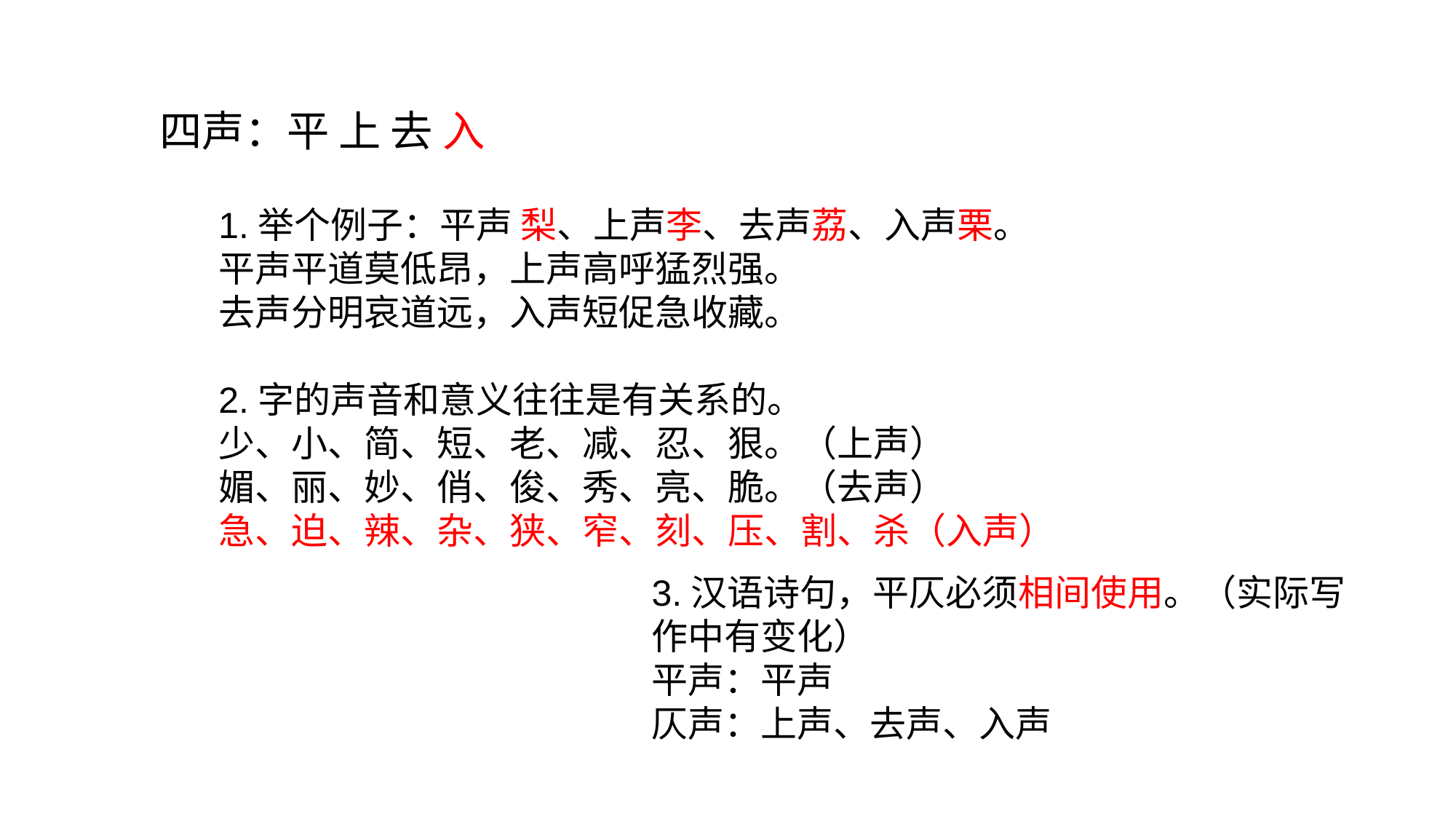

#
四声：平 上 去 入
1.举个例子：平声 梨、上声李、去声荔、入声栗。
平声平道莫低昂，上声高呼猛烈强。
去声分明哀道远，入声短促急收藏。

2.字的声音和意义往往是有关系的。
少、小、简、短、老、减、忍、狠。（上声）
媚、丽、妙、俏、俊、秀、亮、脆。（去声）
急、迫、辣、杂、狭、窄、刻、压、割、杀（入声）
3.汉语诗句，平仄必须相间使用。（实际写作中有变化）
平声：平声
仄声：上声、去声、入声